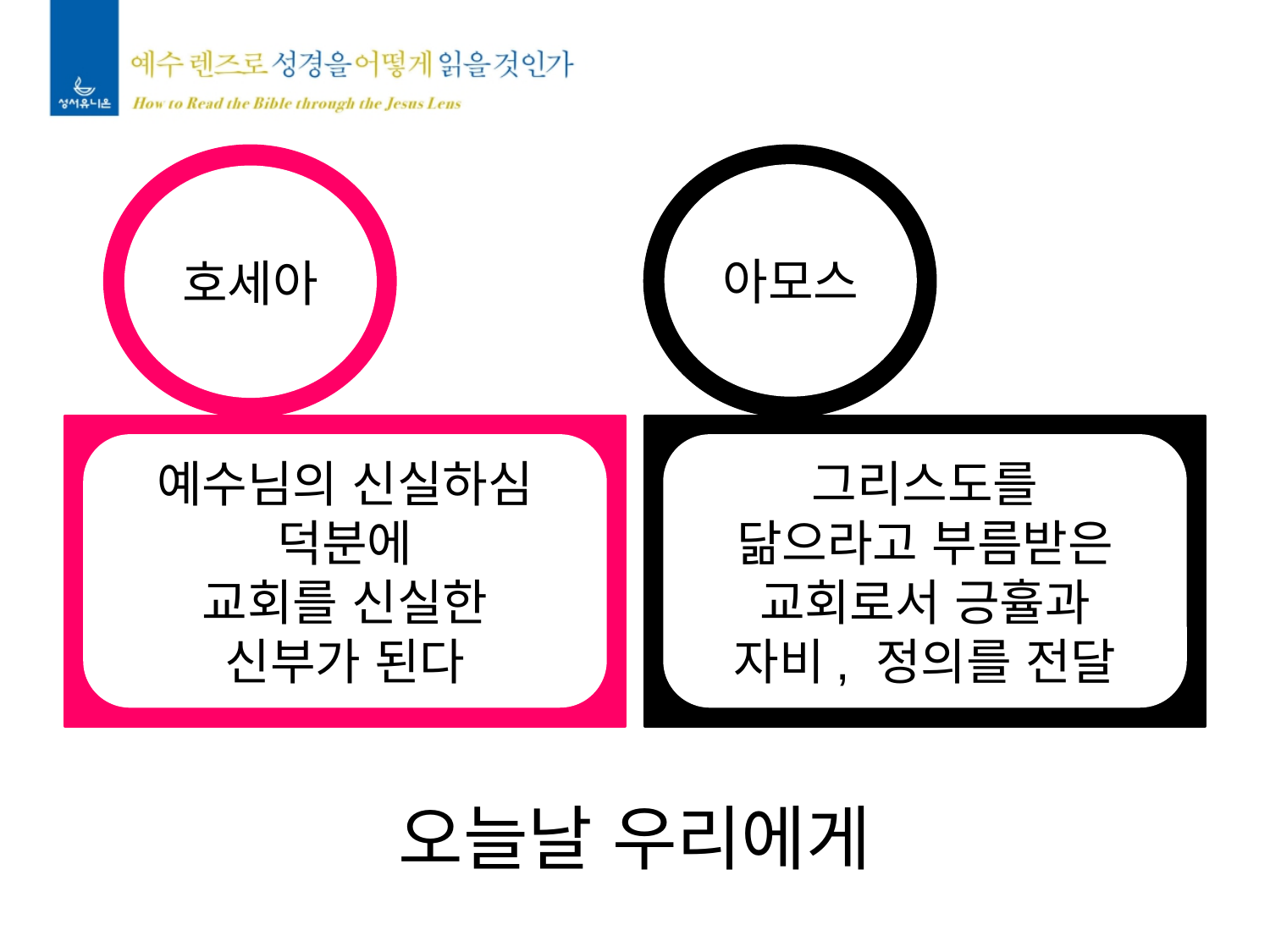

아모스
호세아

예수님의 신실하심
덕분에
교회를 신실한
신부가 된다
그리스도를
닮으라고 부름받은
교회로서 긍휼과
자비, 정의를 전달
오늘날 우리에게